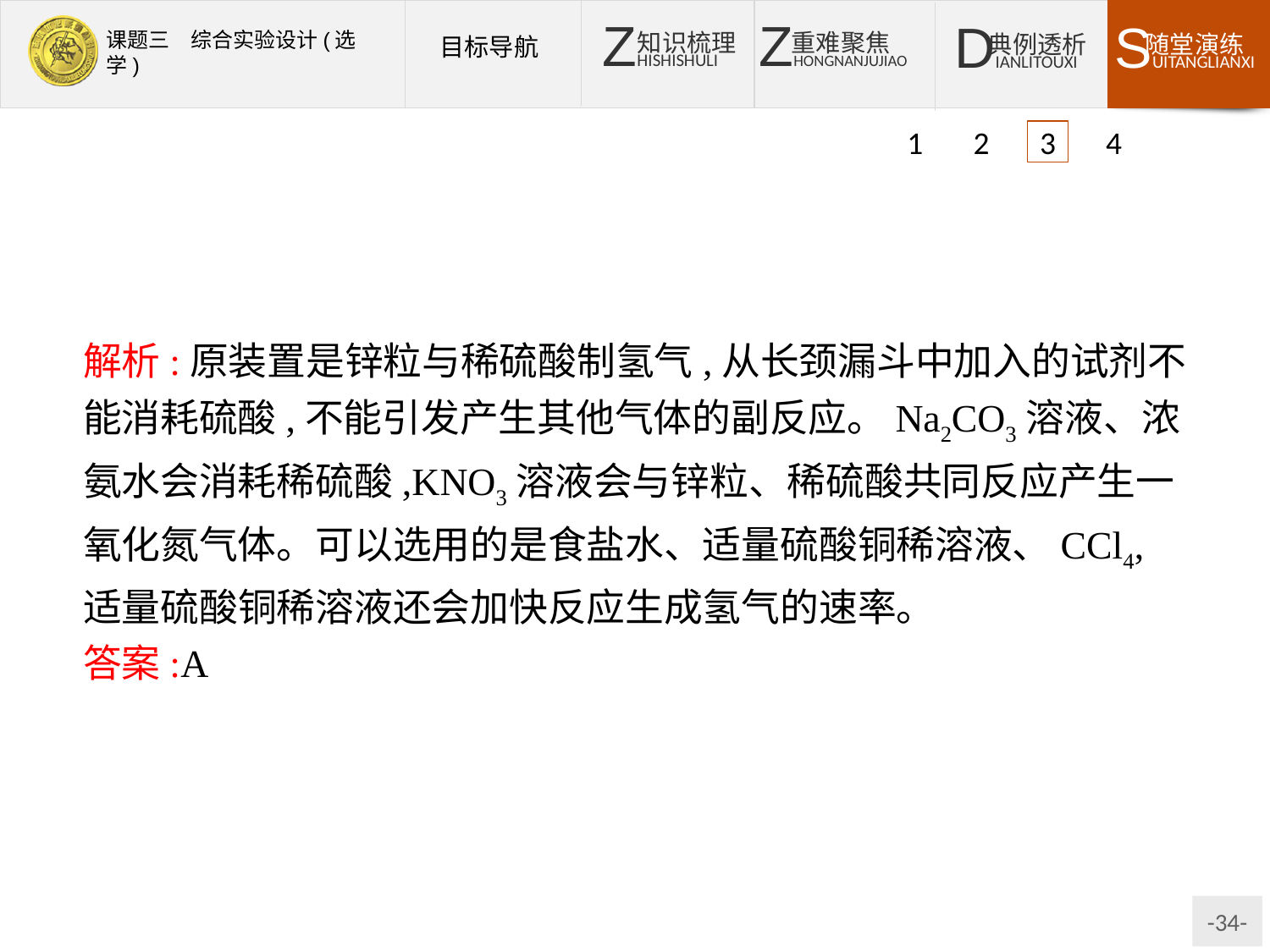

1       2       3       4

解析:原装置是锌粒与稀硫酸制氢气,从长颈漏斗中加入的试剂不能消耗硫酸,不能引发产生其他气体的副反应。Na2CO3溶液、浓氨水会消耗稀硫酸,KNO3溶液会与锌粒、稀硫酸共同反应产生一氧化氮气体。可以选用的是食盐水、适量硫酸铜稀溶液、CCl4,适量硫酸铜稀溶液还会加快反应生成氢气的速率。
答案:A